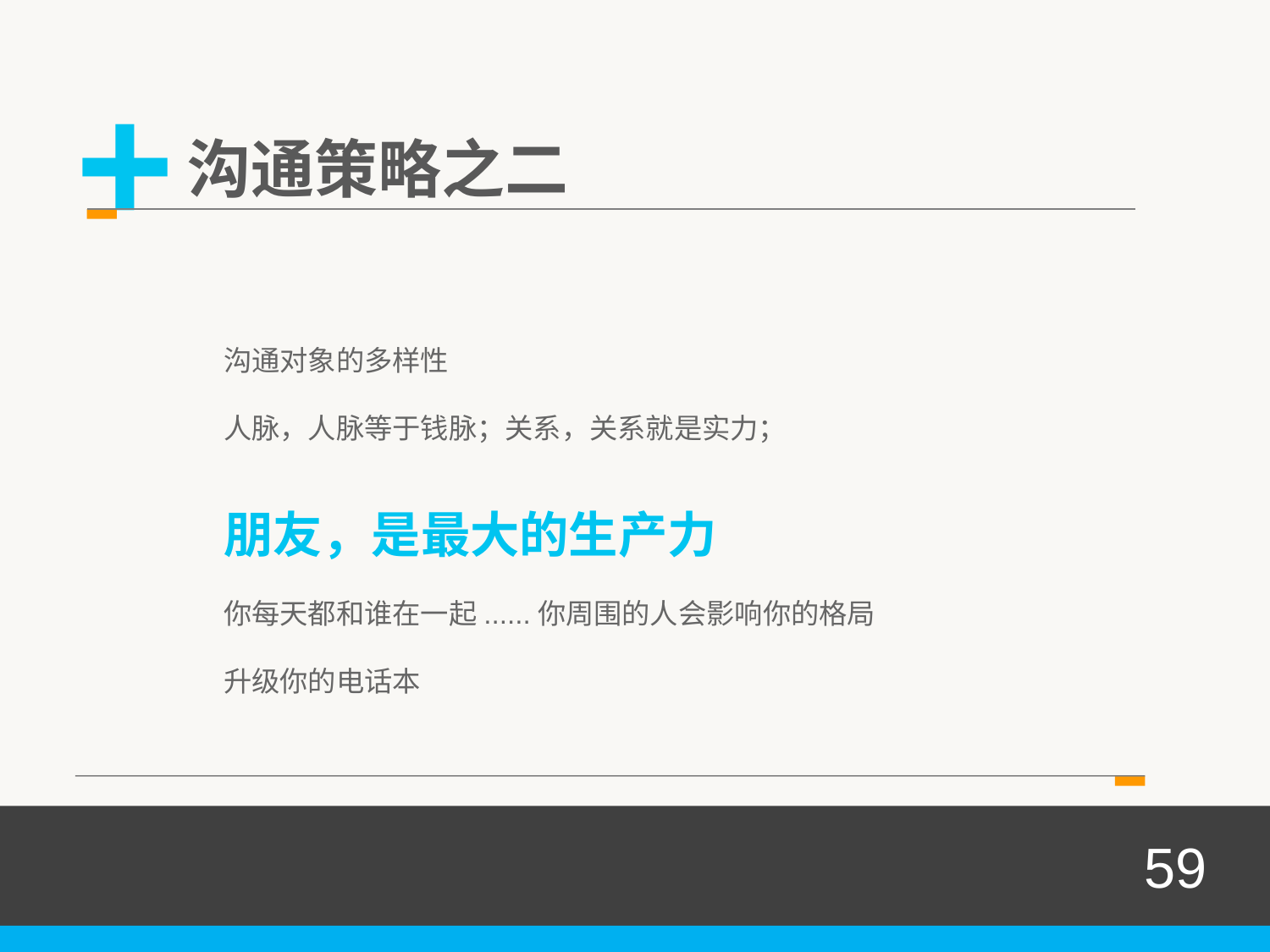

+
沟通策略之二

沟通对象的多样性
人脉，人脉等于钱脉；关系，关系就是实力；
朋友，是最大的生产力
你每天都和谁在一起......你周围的人会影响你的格局
升级你的电话本

59